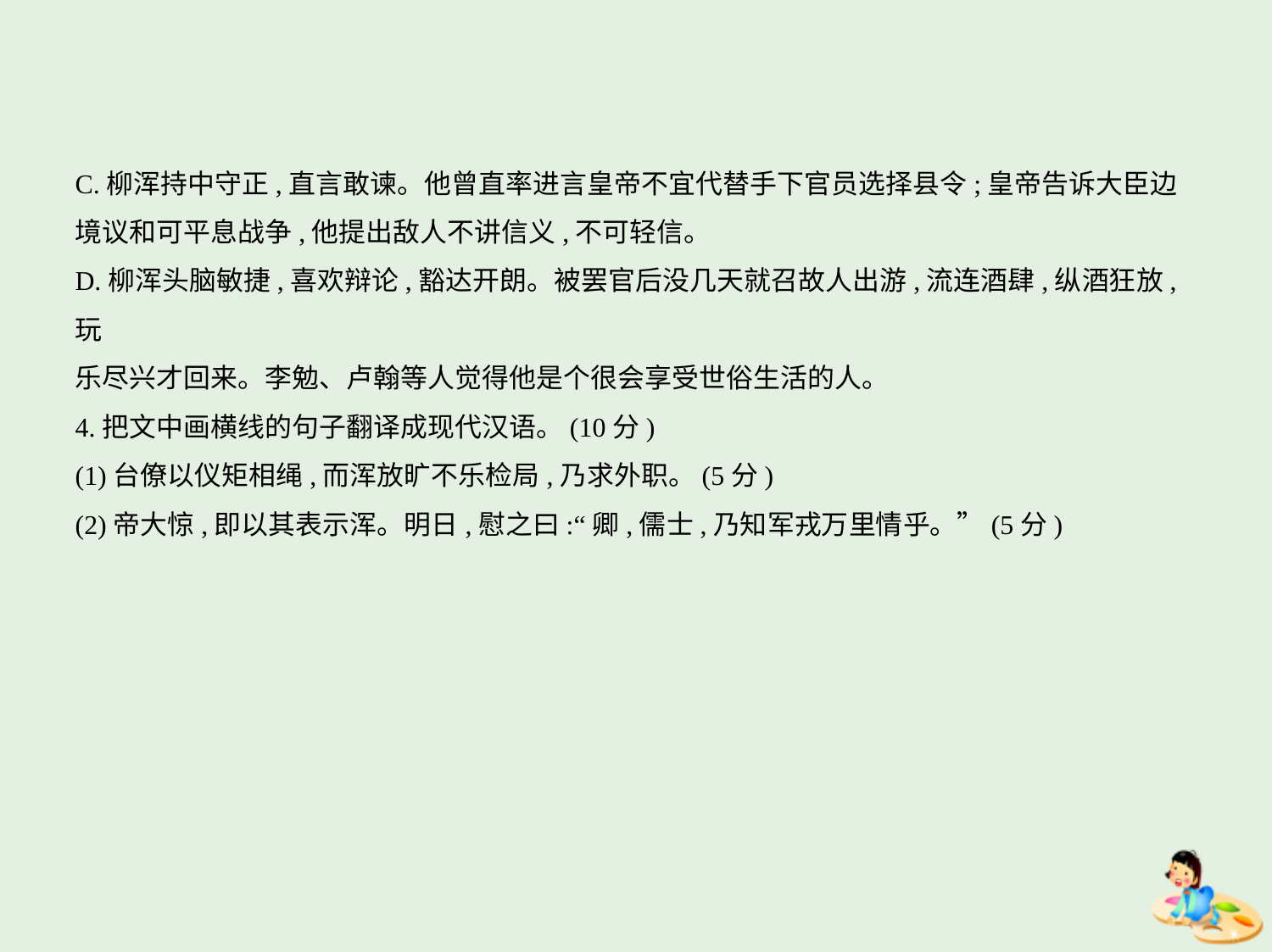

C.柳浑持中守正,直言敢谏。他曾直率进言皇帝不宜代替手下官员选择县令;皇帝告诉大臣边
境议和可平息战争,他提出敌人不讲信义,不可轻信。
D.柳浑头脑敏捷,喜欢辩论,豁达开朗。被罢官后没几天就召故人出游,流连酒肆,纵酒狂放,玩
乐尽兴才回来。李勉、卢翰等人觉得他是个很会享受世俗生活的人。
4.把文中画横线的句子翻译成现代汉语。(10分)
(1)台僚以仪矩相绳,而浑放旷不乐检局,乃求外职。(5分)
(2)帝大惊,即以其表示浑。明日,慰之曰:“卿,儒士,乃知军戎万里情乎。”(5分)